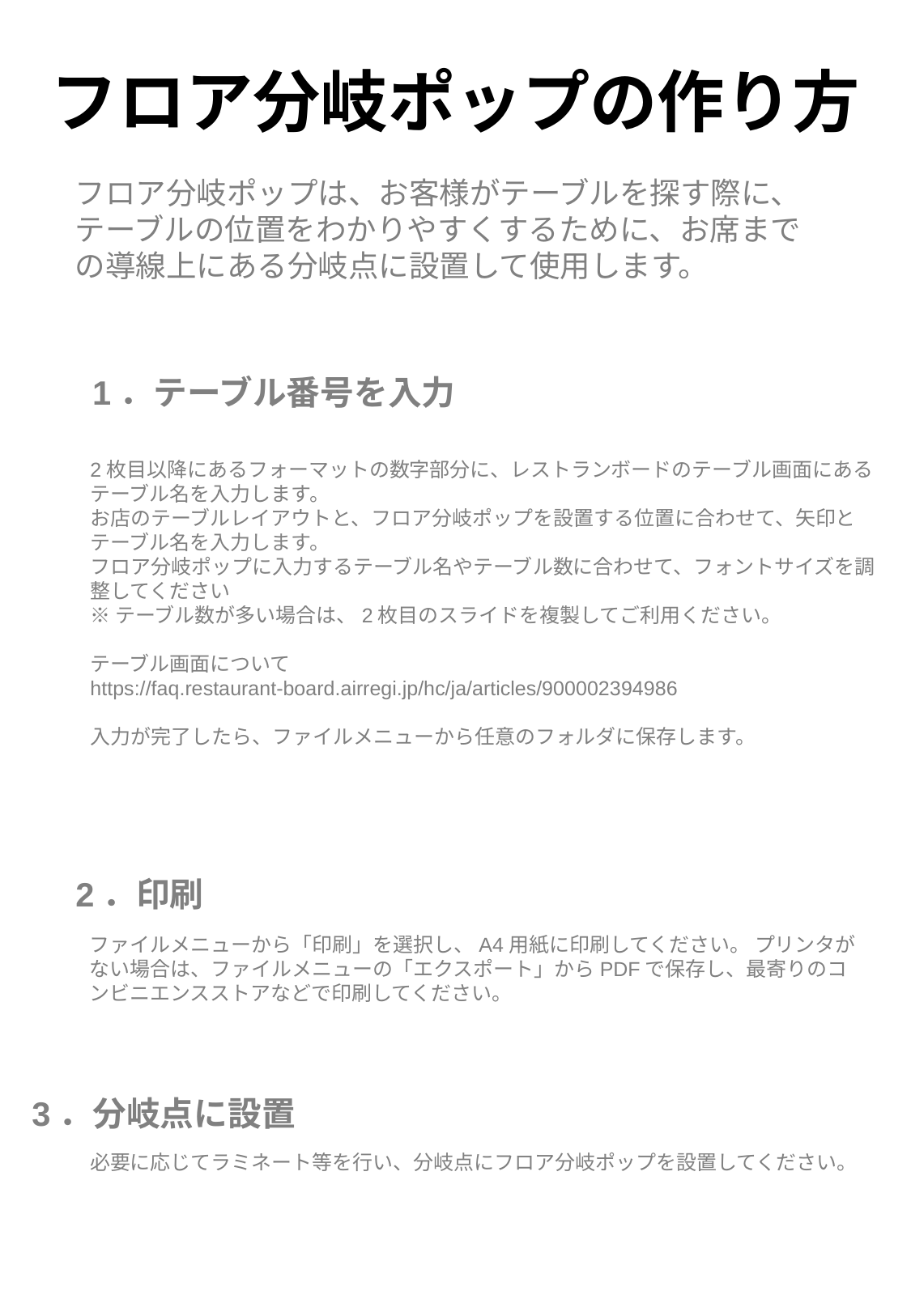

フロア分岐ポップの作り方
フロア分岐ポップは、お客様がテーブルを探す際に、テーブルの位置をわかりやすくするために、お席までの導線上にある分岐点に設置して使用します。
1．テーブル番号を入力
2枚目以降にあるフォーマットの数字部分に、レストランボードのテーブル画面にあるテーブル名を入力します。
お店のテーブルレイアウトと、フロア分岐ポップを設置する位置に合わせて、矢印とテーブル名を入力します。
フロア分岐ポップに入力するテーブル名やテーブル数に合わせて、フォントサイズを調整してください
※テーブル数が多い場合は、2枚目のスライドを複製してご利用ください。

テーブル画面について
https://faq.restaurant-board.airregi.jp/hc/ja/articles/900002394986

入力が完了したら、ファイルメニューから任意のフォルダに保存します。
2．印刷
ファイルメニューから「印刷」を選択し、A4用紙に印刷してください。 プリンタがない場合は、ファイルメニューの「エクスポート」からPDFで保存し、最寄りのコンビニエンスストアなどで印刷してください。
3．分岐点に設置
必要に応じてラミネート等を行い、分岐点にフロア分岐ポップを設置してください。